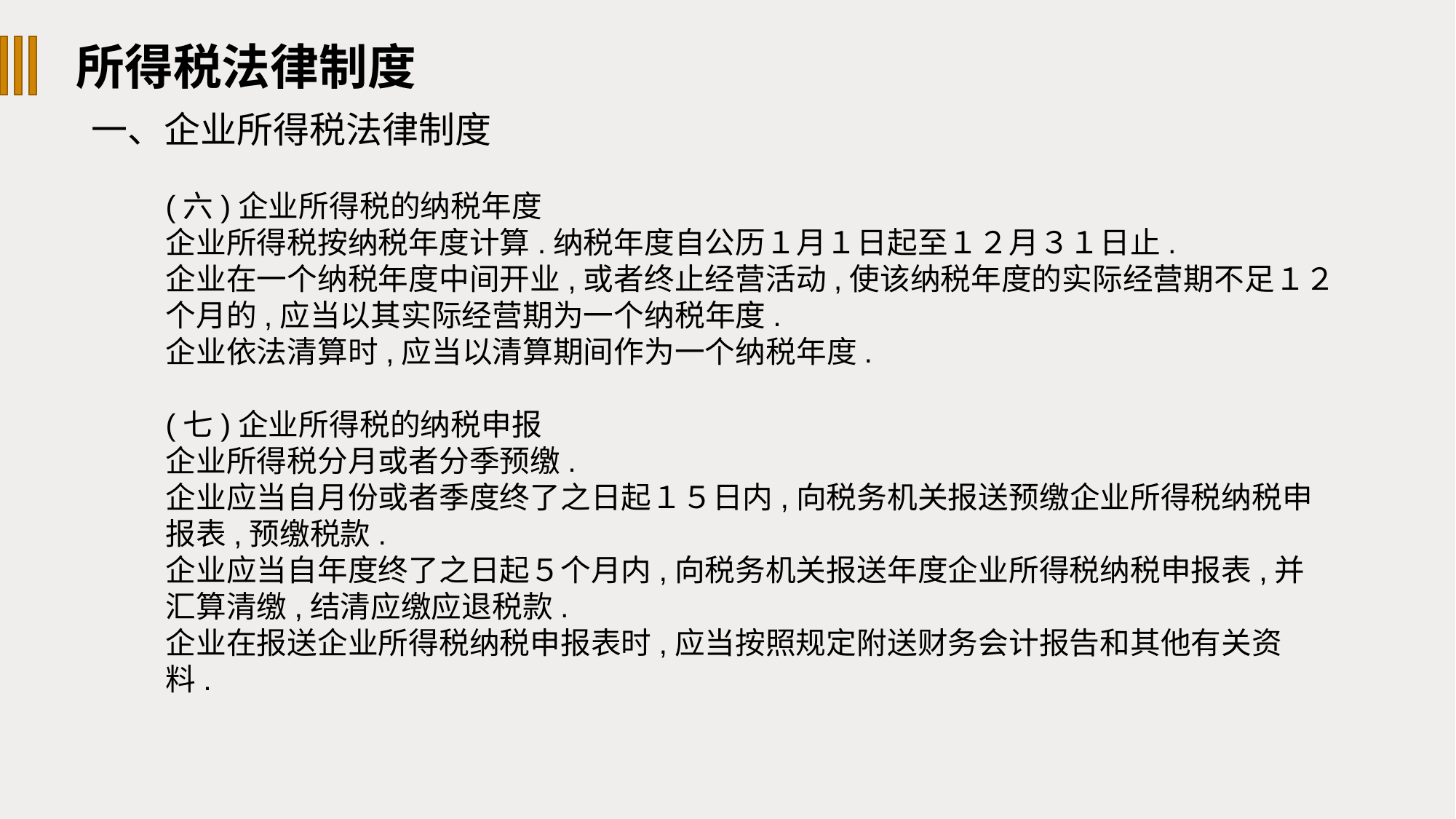

所得税法律制度

一、企业所得税法律制度

(六)企业所得税的纳税年度
企业所得税按纳税年度计算.纳税年度自公历１月１日起至１２月３１日止.
企业在一个纳税年度中间开业,或者终止经营活动,使该纳税年度的实际经营期不足１２
个月的,应当以其实际经营期为一个纳税年度.
企业依法清算时,应当以清算期间作为一个纳税年度.

(七)企业所得税的纳税申报
企业所得税分月或者分季预缴.
企业应当自月份或者季度终了之日起１５日内,向税务机关报送预缴企业所得税纳税申
报表,预缴税款.
企业应当自年度终了之日起５个月内,向税务机关报送年度企业所得税纳税申报表,并
汇算清缴,结清应缴应退税款.
企业在报送企业所得税纳税申报表时,应当按照规定附送财务会计报告和其他有关资
料.